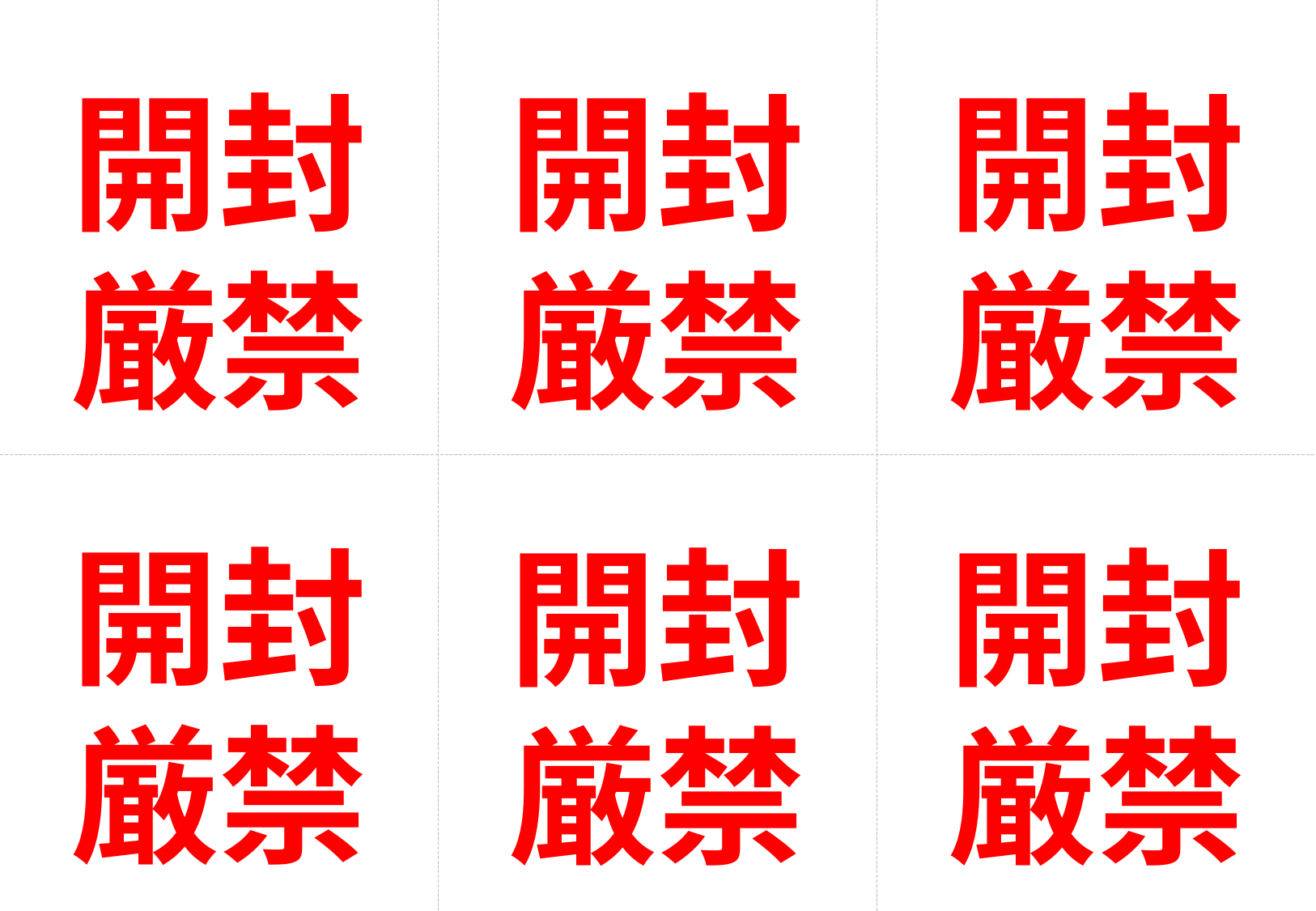

開封
厳禁
開封
厳禁
開封
厳禁
開封
厳禁
開封
厳禁
開封
厳禁